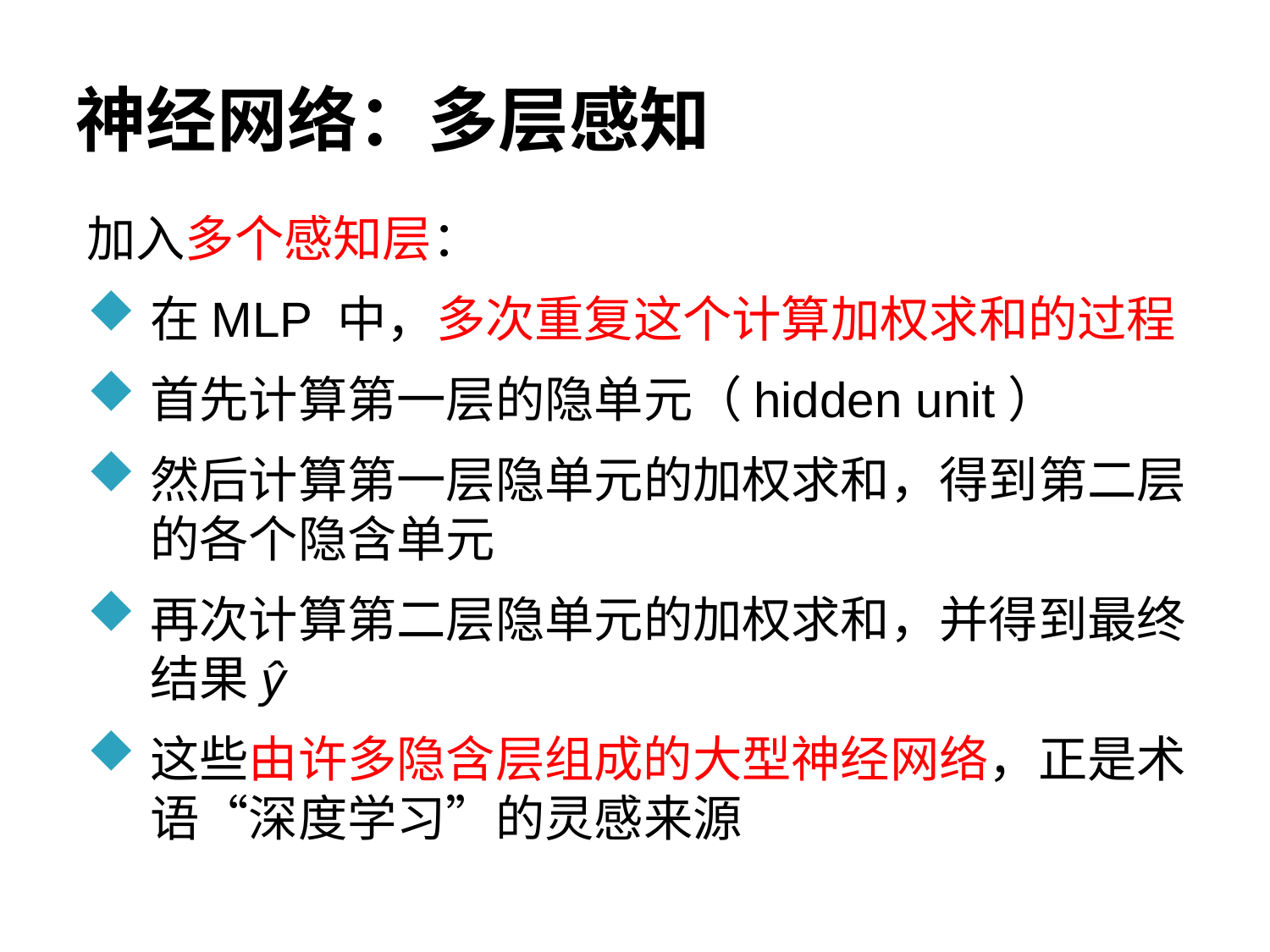

# 神经网络：多层感知
加入多个感知层：
在MLP 中，多次重复这个计算加权求和的过程
首先计算第一层的隐单元（hidden unit）
然后计算第一层隐单元的加权求和，得到第二层的各个隐含单元
再次计算第二层隐单元的加权求和，并得到最终结果ŷ
这些由许多隐含层组成的大型神经网络，正是术语“深度学习”的灵感来源